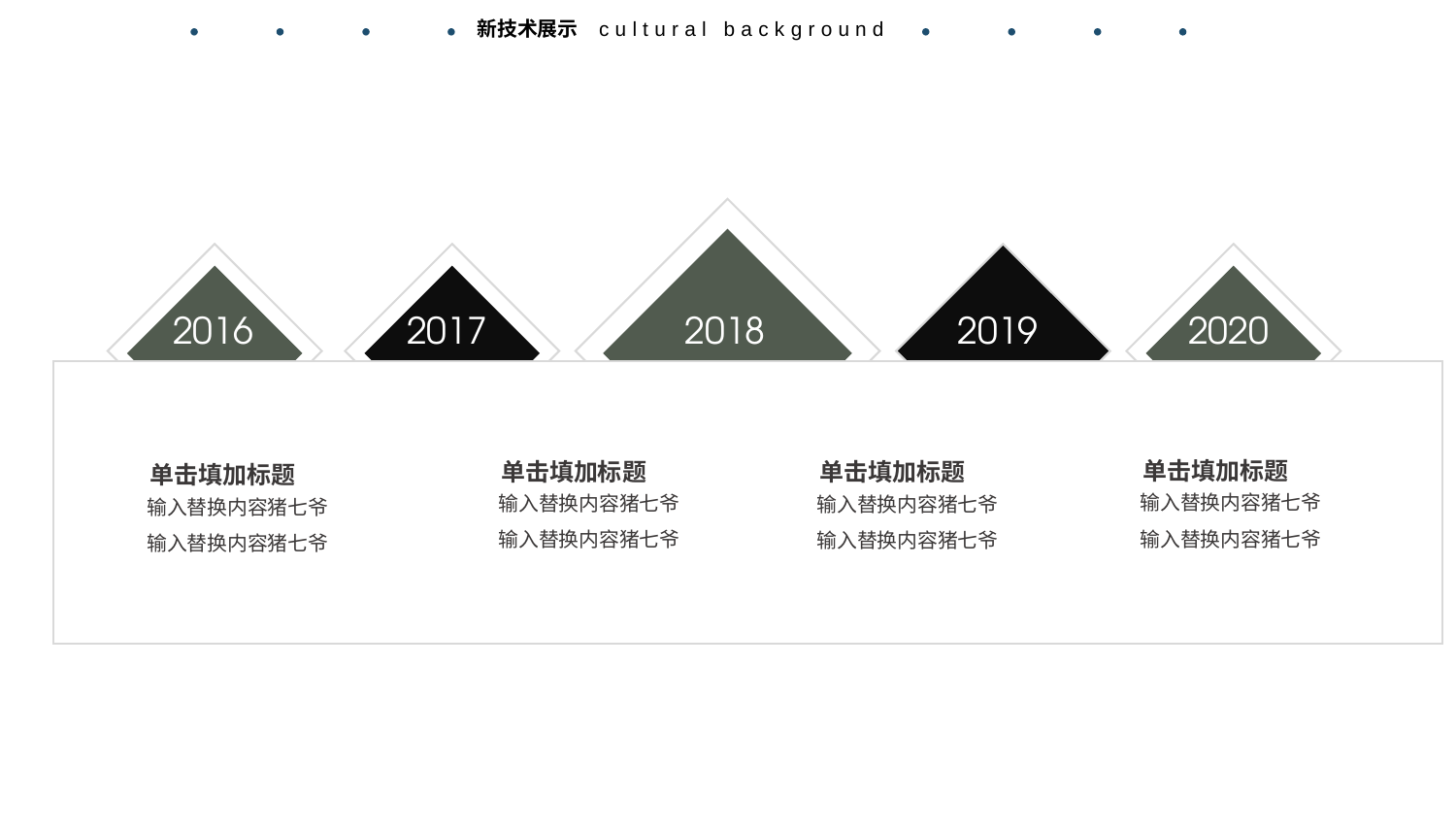

cultural background
新技术展示

2016
2017
2018
2019
2020

Text
Text
Text
Text
Text

单击填加标题
单击填加标题
单击填加标题
单击填加标题
输入替换内容猪七爷
输入替换内容猪七爷
输入替换内容猪七爷
输入替换内容猪七爷
输入替换内容猪七爷
输入替换内容猪七爷
输入替换内容猪七爷
输入替换内容猪七爷